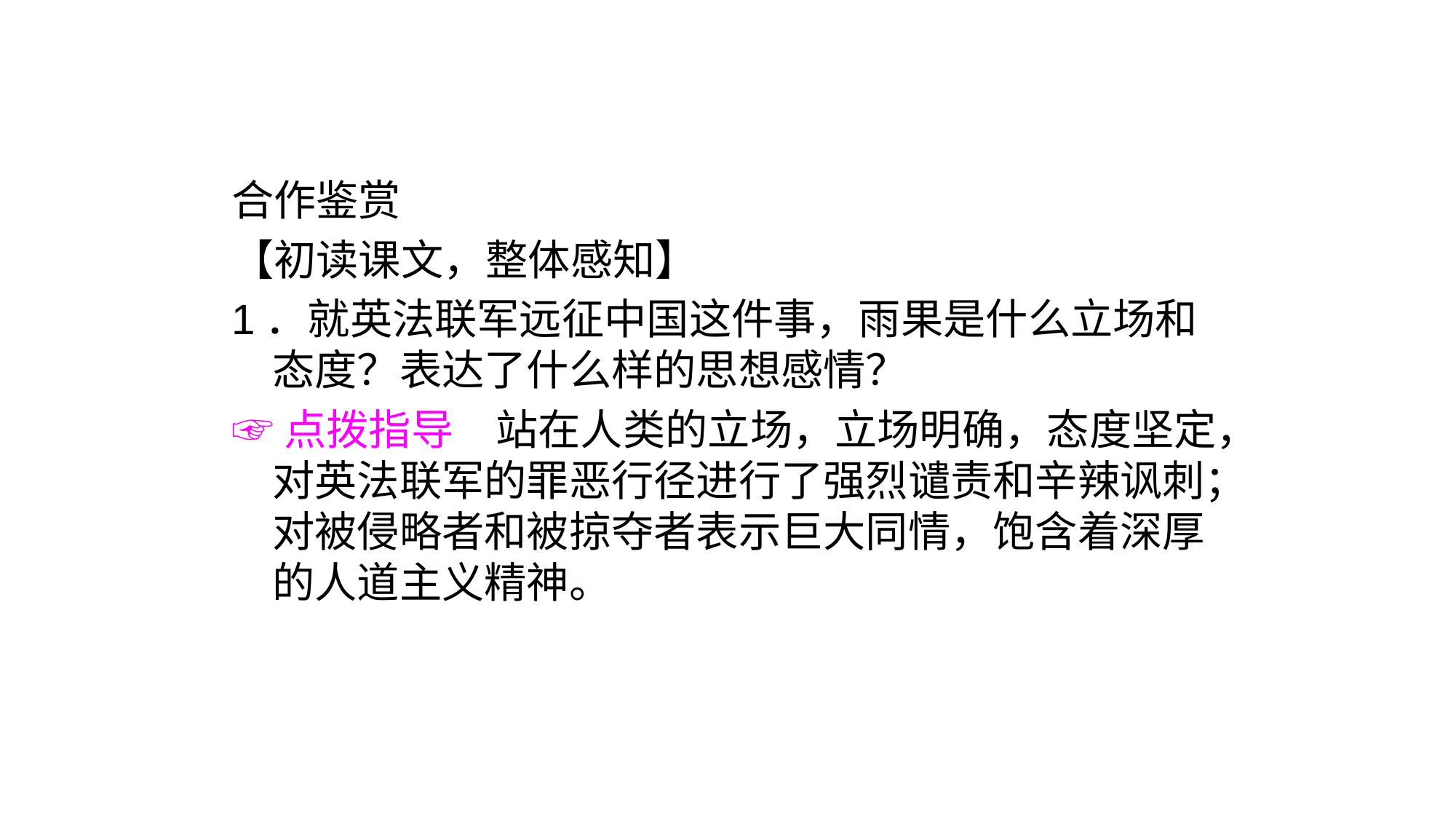

合作鉴赏
【初读课文，整体感知】
1．就英法联军远征中国这件事，雨果是什么立场和态度？表达了什么样的思想感情？
☞点拨指导　站在人类的立场，立场明确，态度坚定，对英法联军的罪恶行径进行了强烈谴责和辛辣讽刺；对被侵略者和被掠夺者表示巨大同情，饱含着深厚的人道主义精神。